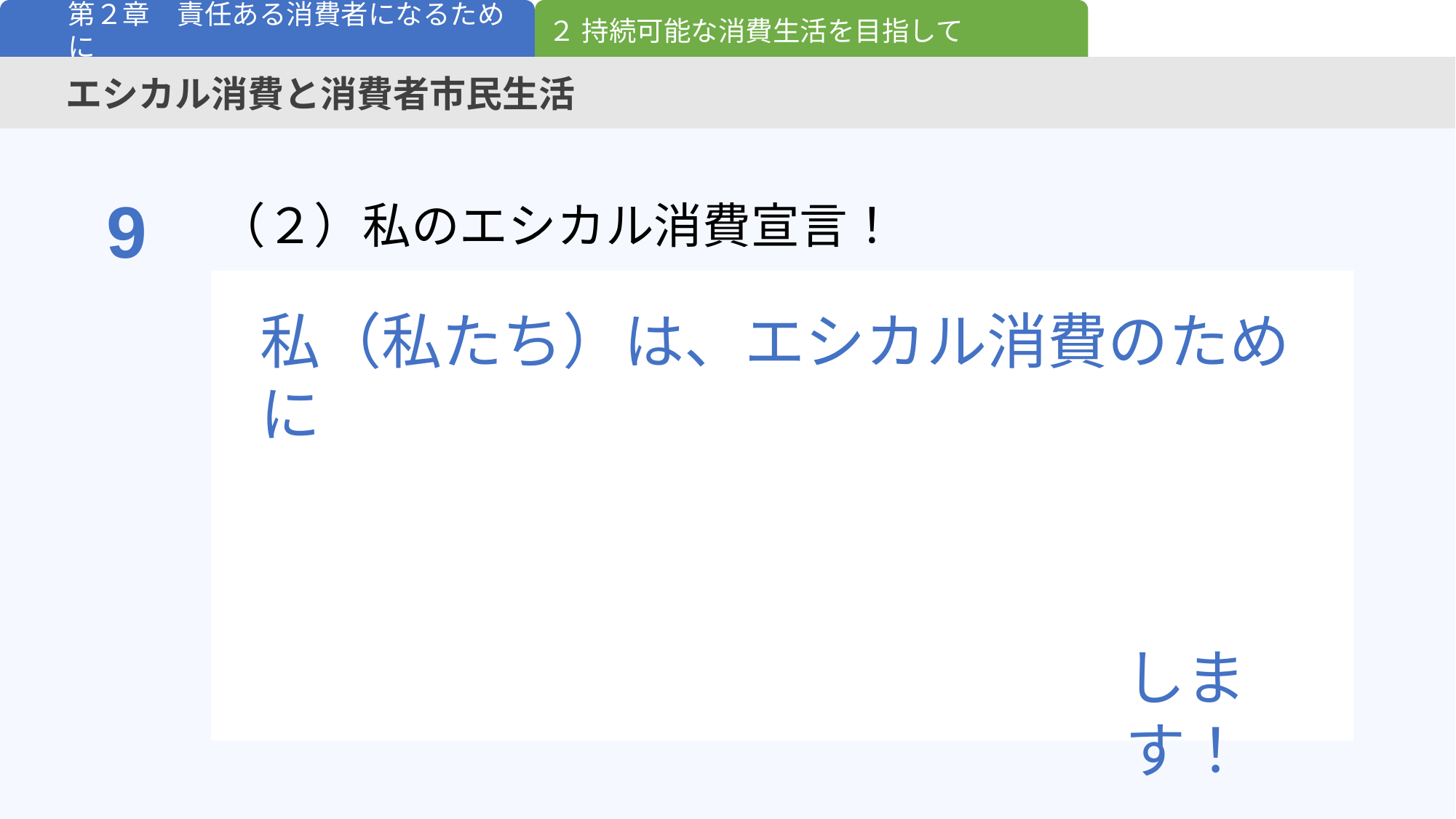

２ 持続可能な消費生活を目指して
第２章　責任ある消費者になるために
エシカル消費と消費者市民生活
9
（２）私のエシカル消費宣言！

私（私たち）は、エシカル消費のために
します！